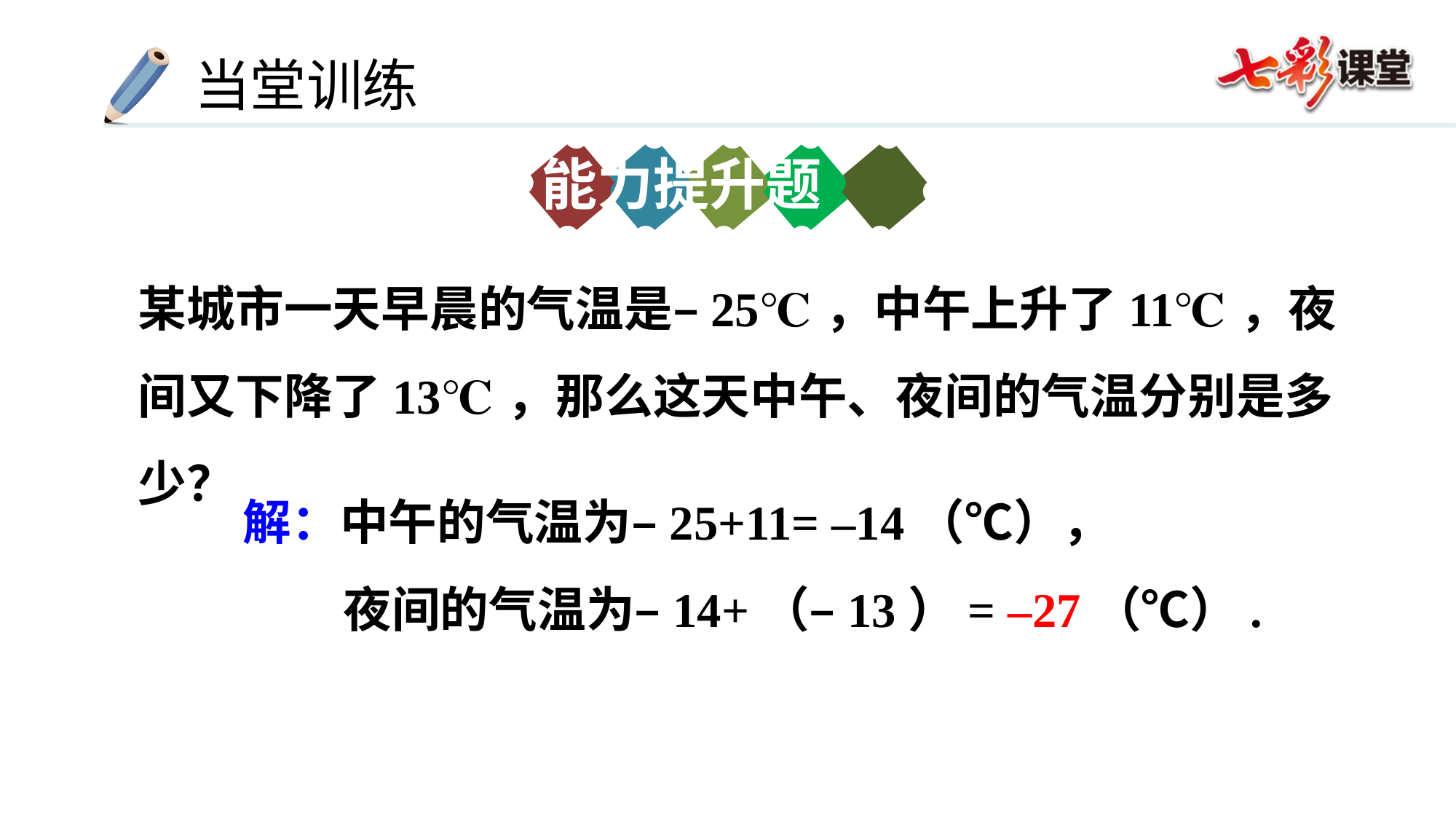

能力提升题

某城市一天早晨的气温是–25℃，中午上升了11℃，夜间又下降了13℃，那么这天中午、夜间的气温分别是多少？
解：中午的气温为–25+11= –14（℃），
        夜间的气温为–14+（–13）= –27（℃）.